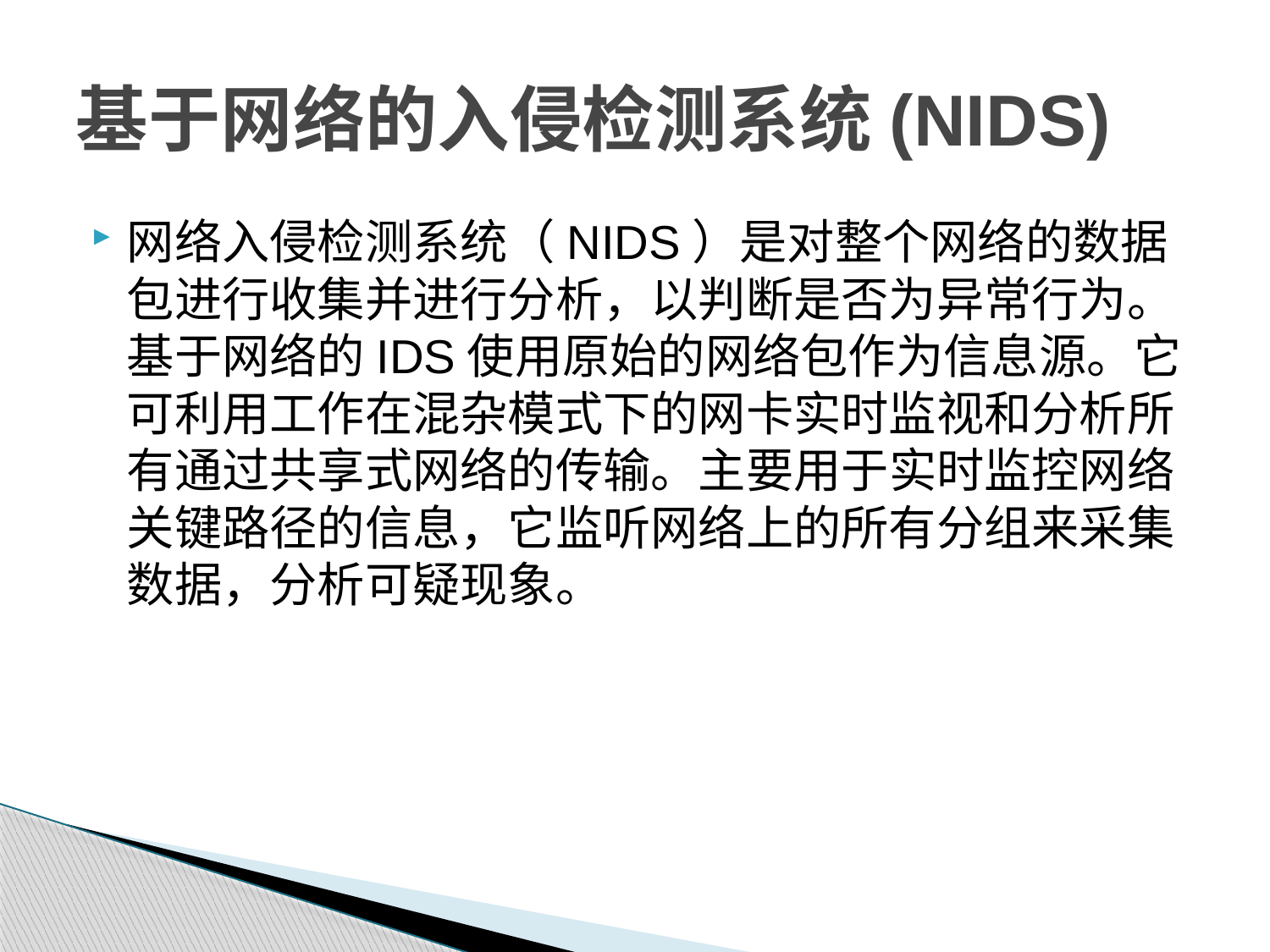

# 基于网络的入侵检测系统(NIDS)
网络入侵检测系统（NIDS）是对整个网络的数据包进行收集并进行分析，以判断是否为异常行为。基于网络的IDS使用原始的网络包作为信息源。它可利用工作在混杂模式下的网卡实时监视和分析所有通过共享式网络的传输。主要用于实时监控网络关键路径的信息，它监听网络上的所有分组来采集数据，分析可疑现象。